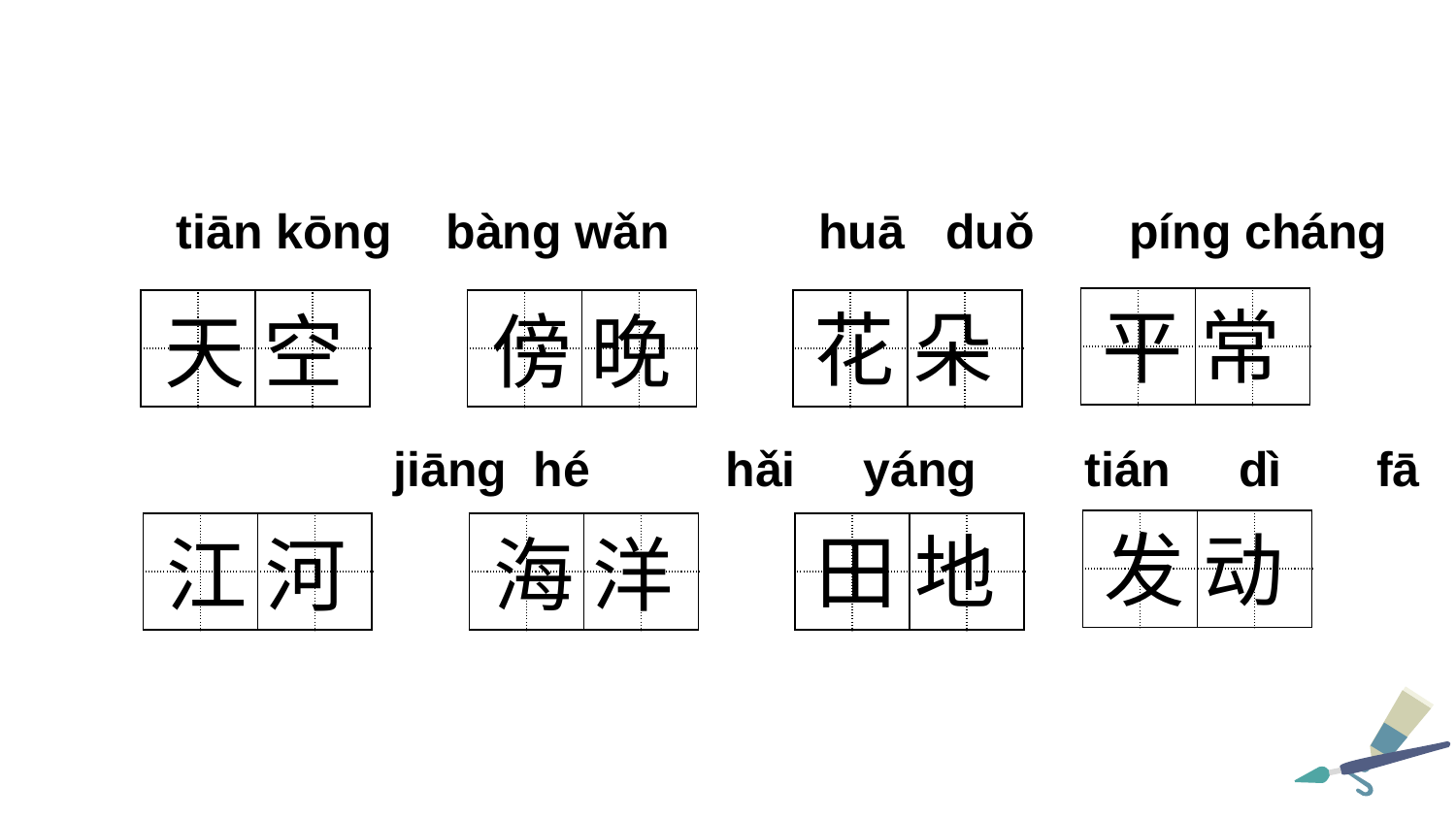

tiān kōnɡ    bànɡ wǎn           huā   duǒ       pínɡ chánɡ
|  |  |  |  |
| --- | --- | --- | --- |
|  |  |  |  |
平 常
|  |  |  |  |
| --- | --- | --- | --- |
|  |  |  |  |
|  |  |  |  |
| --- | --- | --- | --- |
|  |  |  |  |
|  |  |  |  |
| --- | --- | --- | --- |
|  |  |  |  |
花 朵
天 空
傍 晚
 jiānɡ  hé          hǎi     yánɡ        tián     dì       fā   dònɡ
|  |  |  |  |
| --- | --- | --- | --- |
|  |  |  |  |
发 动
|  |  |  |  |
| --- | --- | --- | --- |
|  |  |  |  |
|  |  |  |  |
| --- | --- | --- | --- |
|  |  |  |  |
|  |  |  |  |
| --- | --- | --- | --- |
|  |  |  |  |
田 地
江 河
海 洋